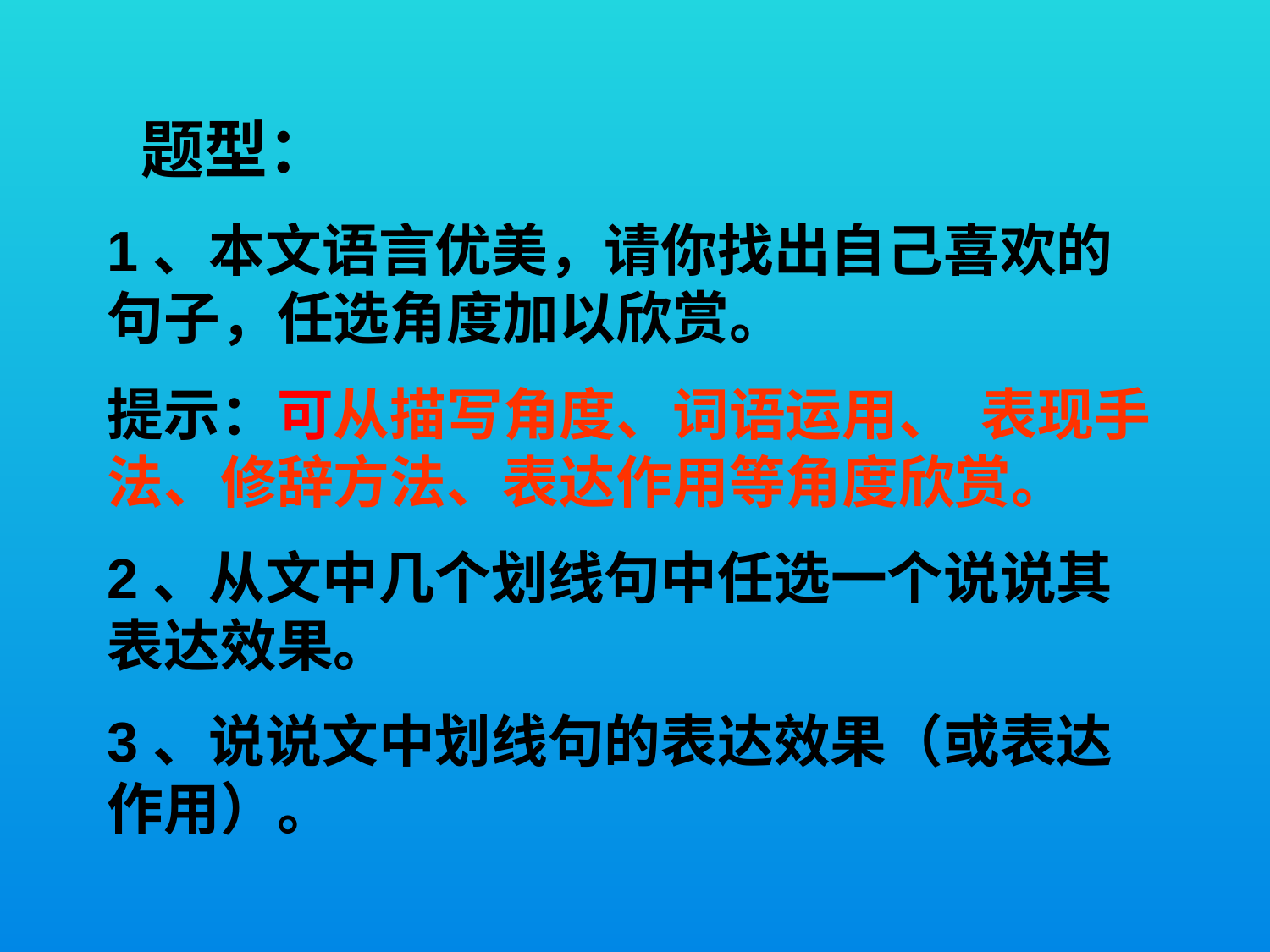

题型：
1、本文语言优美，请你找出自己喜欢的句子，任选角度加以欣赏。
提示：可从描写角度、词语运用、  表现手法、修辞方法、表达作用等角度欣赏。
2、从文中几个划线句中任选一个说说其表达效果。
3、说说文中划线句的表达效果（或表达作用）。